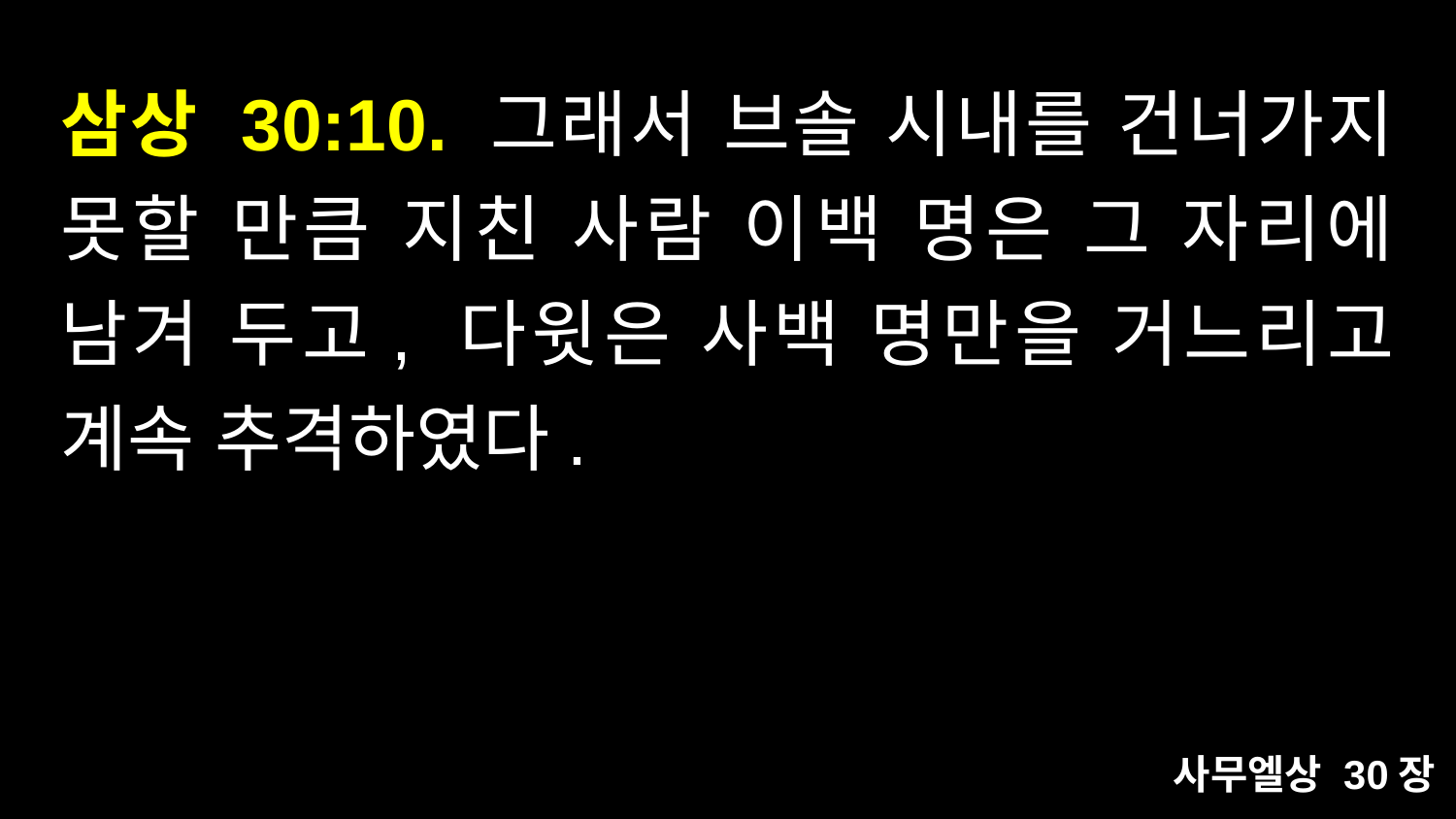

# 삼상 30:10. 그래서 브솔 시내를 건너가지 못할 만큼 지친 사람 이백 명은 그 자리에 남겨 두고, 다윗은 사백 명만을 거느리고 계속 추격하였다.
사무엘상 30장